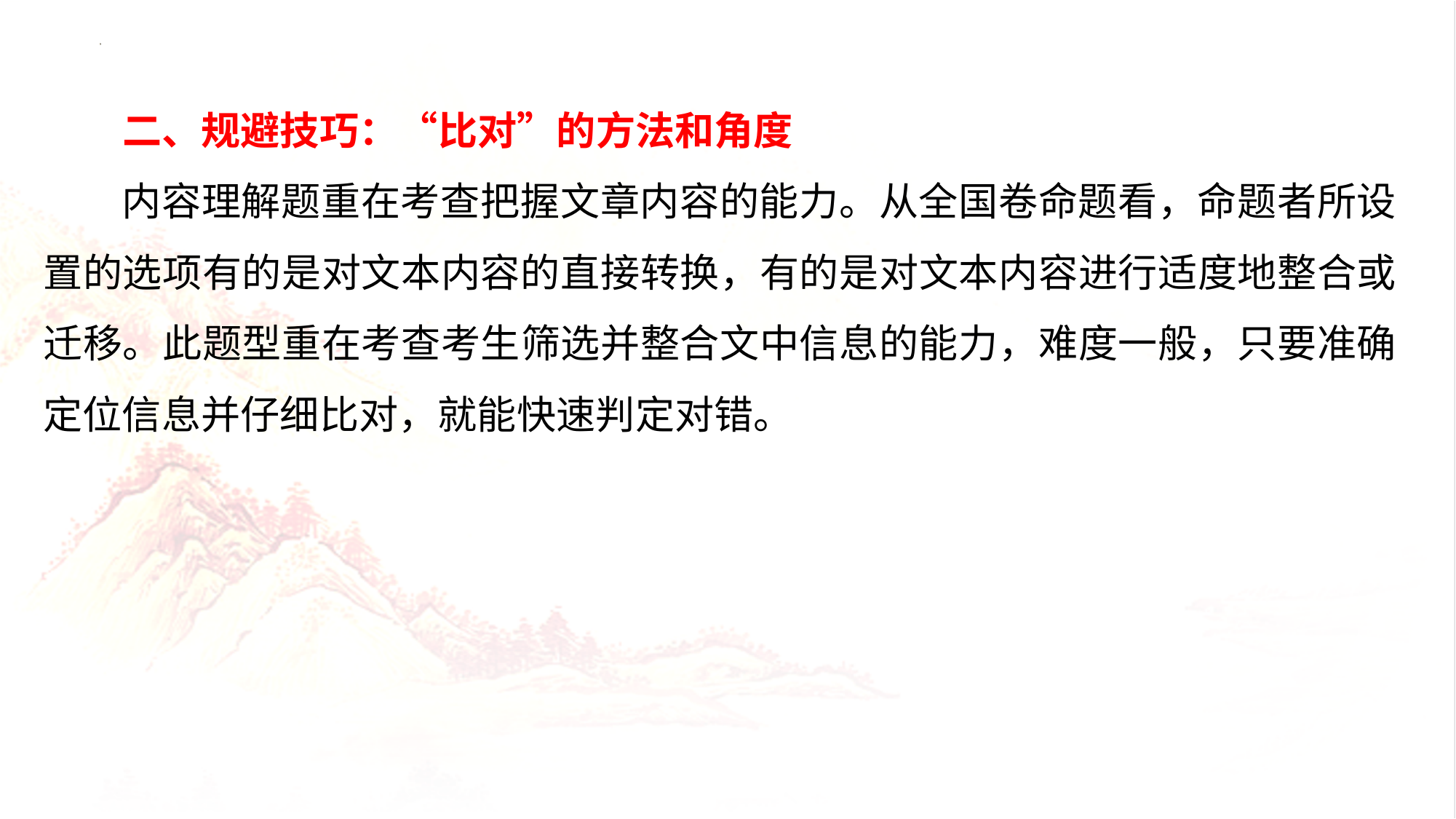

二、规避技巧：“比对”的方法和角度
内容理解题重在考查把握文章内容的能力。从全国卷命题看，命题者所设置的选项有的是对文本内容的直接转换，有的是对文本内容进行适度地整合或迁移。此题型重在考查考生筛选并整合文中信息的能力，难度一般，只要准确定位信息并仔细比对，就能快速判定对错。